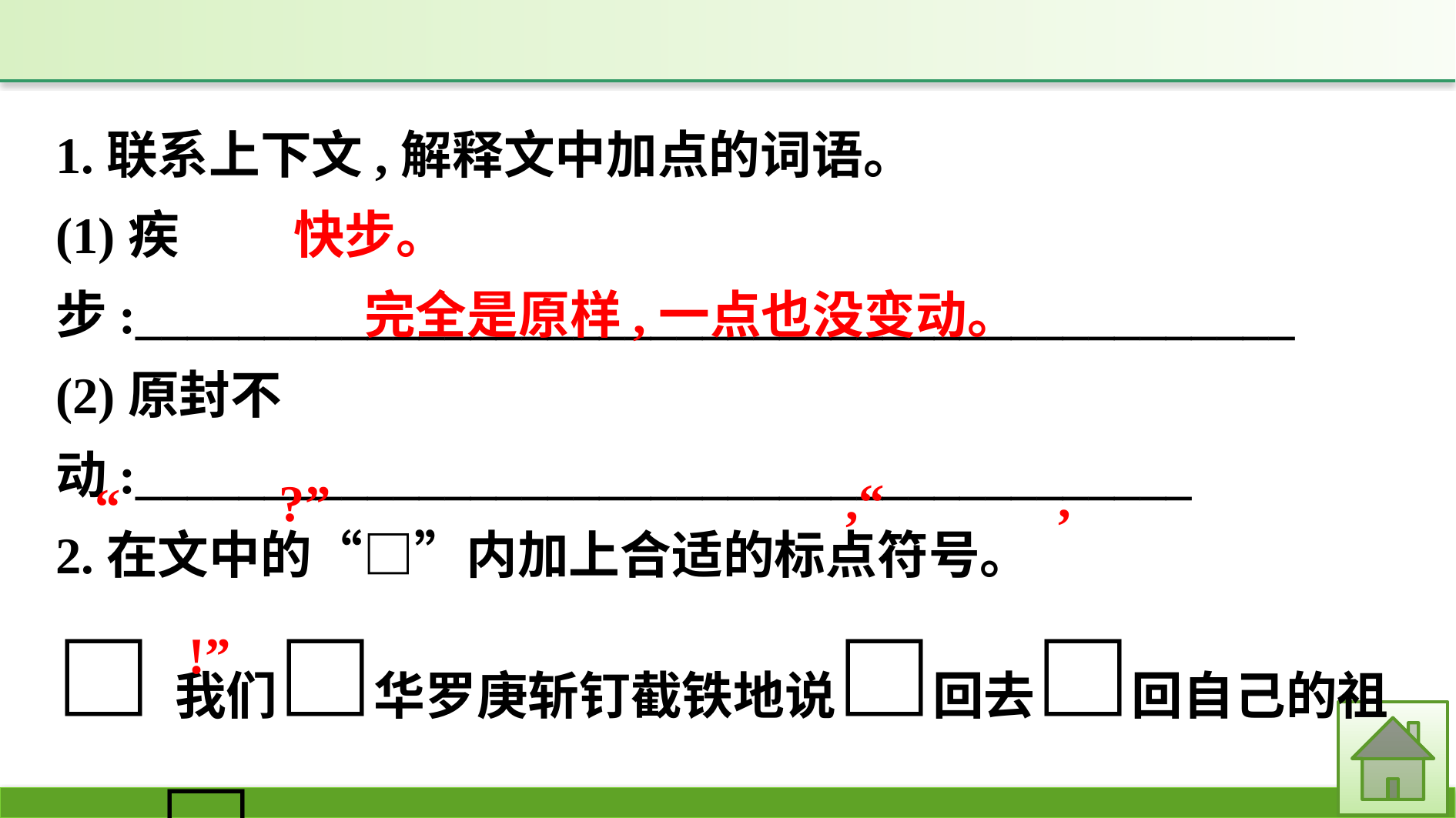

1.联系上下文,解释文中加点的词语。
(1)疾步:_____________________________________________
(2)原封不动:_________________________________________
2.在文中的“□”内加上合适的标点符号。
□我们□华罗庚斩钉截铁地说□回去□回自己的祖国去□
快步。
     完全是原样,一点也没变动。
,
,“
?”
“
!”